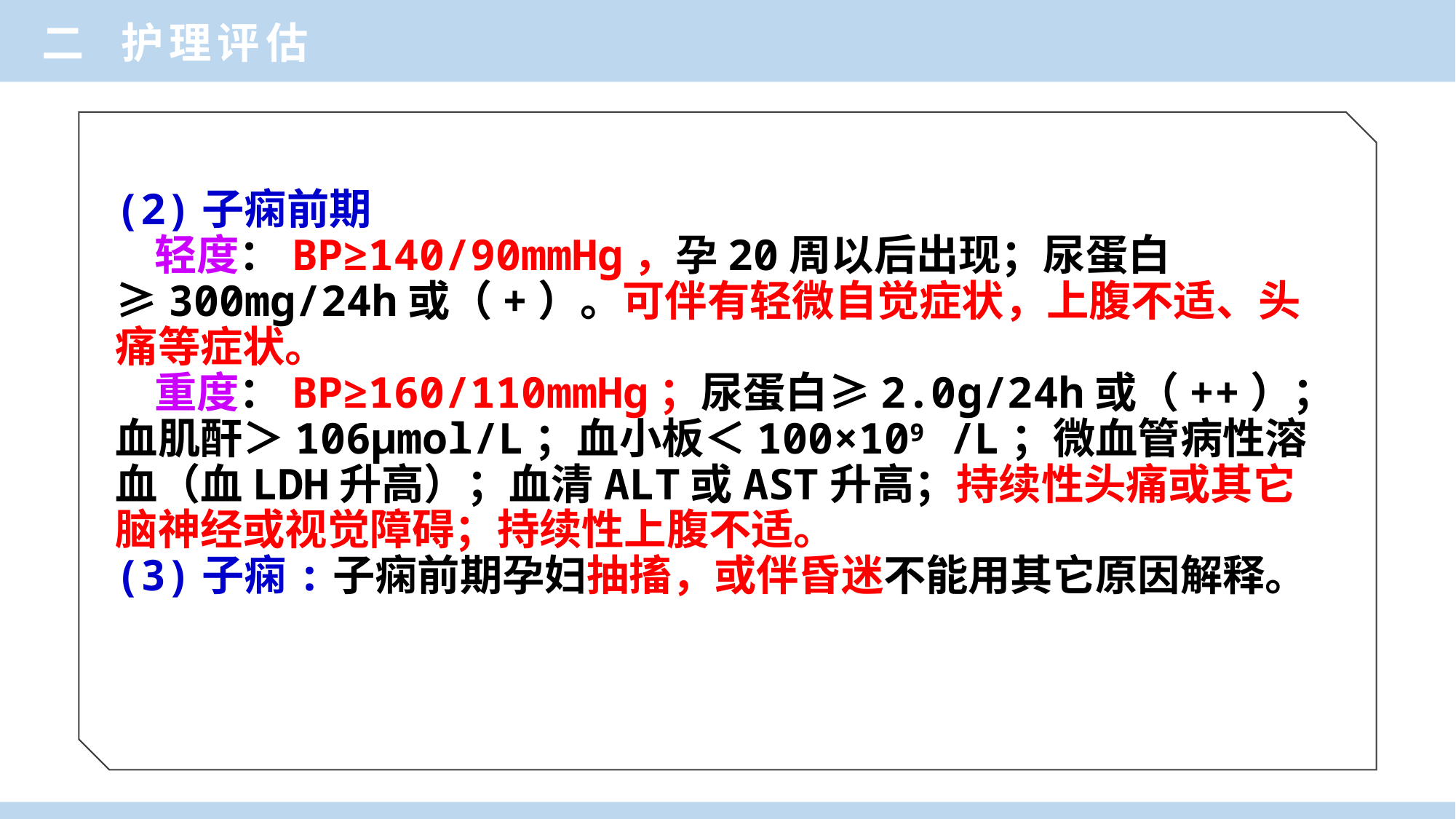

二  护理评估

(2)子痫前期
   轻度：BP≥140/90mmHg，孕20周以后出现；尿蛋白≥300mg/24h或（+）。可伴有轻微自觉症状，上腹不适、头痛等症状。
   重度：BP≥160/110mmHg；尿蛋白≥2.0g/24h或（++）；血肌酐＞106μmol/L；血小板＜100×109 /L；微血管病性溶血（血LDH升高）；血清ALT或AST升高；持续性头痛或其它脑神经或视觉障碍；持续性上腹不适。
(3)子痫:子痫前期孕妇抽搐，或伴昏迷不能用其它原因解释。